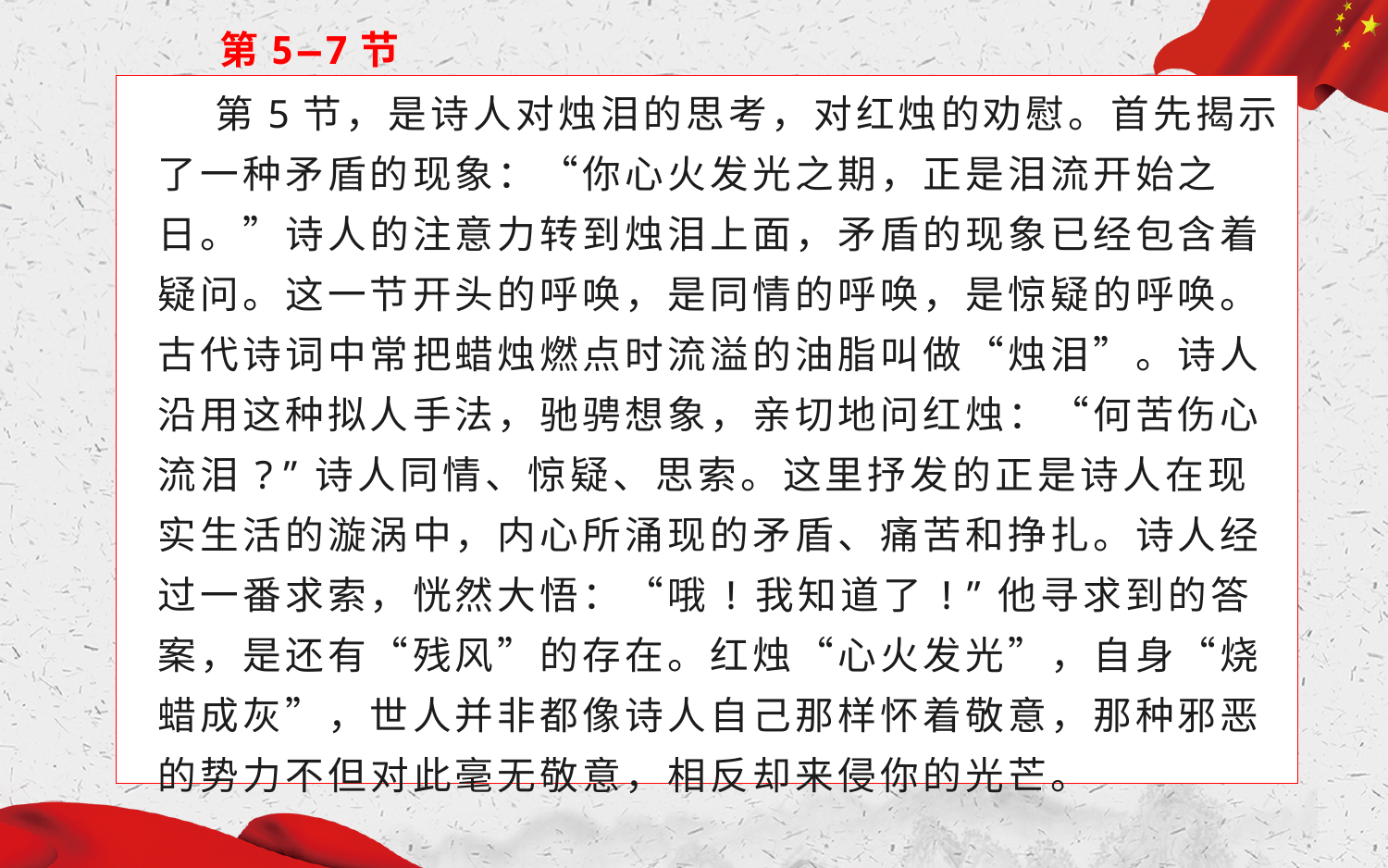

# 第5—7节
      第5节，是诗人对烛泪的思考，对红烛的劝慰。首先揭示了一种矛盾的现象：“你心火发光之期，正是泪流开始之日。”诗人的注意力转到烛泪上面，矛盾的现象已经包含着疑问。这一节开头的呼唤，是同情的呼唤，是惊疑的呼唤。古代诗词中常把蜡烛燃点时流溢的油脂叫做“烛泪”。诗人沿用这种拟人手法，驰骋想象，亲切地问红烛：“何苦伤心流泪?”诗人同情、惊疑、思索。这里抒发的正是诗人在现实生活的漩涡中，内心所涌现的矛盾、痛苦和挣扎。诗人经过一番求索，恍然大悟：“哦!我知道了!”他寻求到的答案，是还有“残风”的存在。红烛“心火发光”，自身“烧蜡成灰”，世人并非都像诗人自己那样怀着敬意，那种邪恶的势力不但对此毫无敬意，相反却来侵你的光芒。